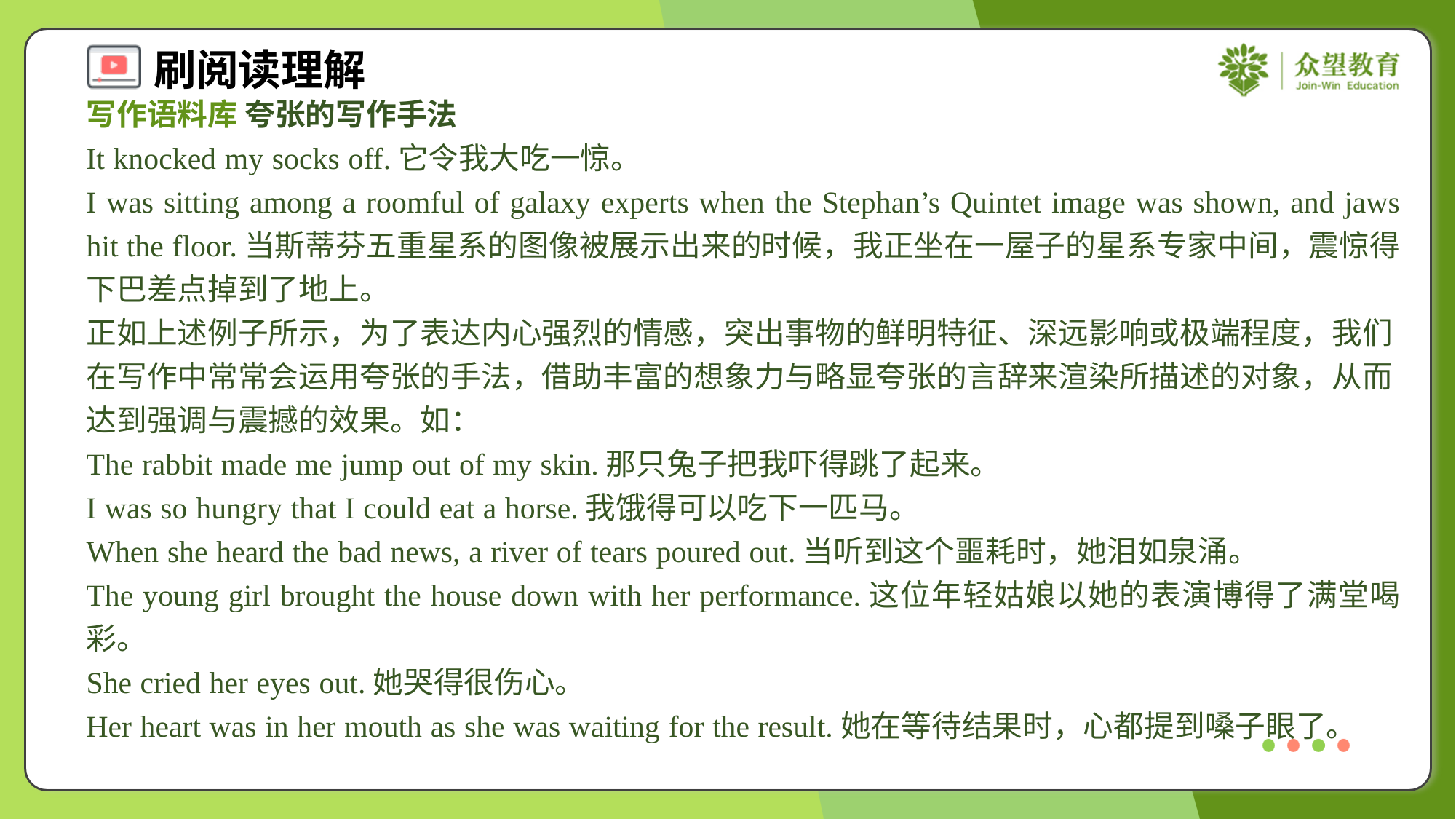

写作语料库 夸张的写作手法
It knocked my socks off.它令我大吃一惊。
I was sitting among a roomful of galaxy experts when the Stephan’s Quintet image was shown, and jaws hit the floor.当斯蒂芬五重星系的图像被展示出来的时候，我正坐在一屋子的星系专家中间，震惊得下巴差点掉到了地上。
正如上述例子所示，为了表达内心强烈的情感，突出事物的鲜明特征、深远影响或极端程度，我们在写作中常常会运用夸张的手法，借助丰富的想象力与略显夸张的言辞来渲染所描述的对象，从而达到强调与震撼的效果。如：
The rabbit made me jump out of my skin.那只兔子把我吓得跳了起来。
I was so hungry that I could eat a horse.我饿得可以吃下一匹马。
When she heard the bad news, a river of tears poured out.当听到这个噩耗时，她泪如泉涌。
The young girl brought the house down with her performance.这位年轻姑娘以她的表演博得了满堂喝彩。
She cried her eyes out.她哭得很伤心。
Her heart was in her mouth as she was waiting for the result.她在等待结果时，心都提到嗓子眼了。